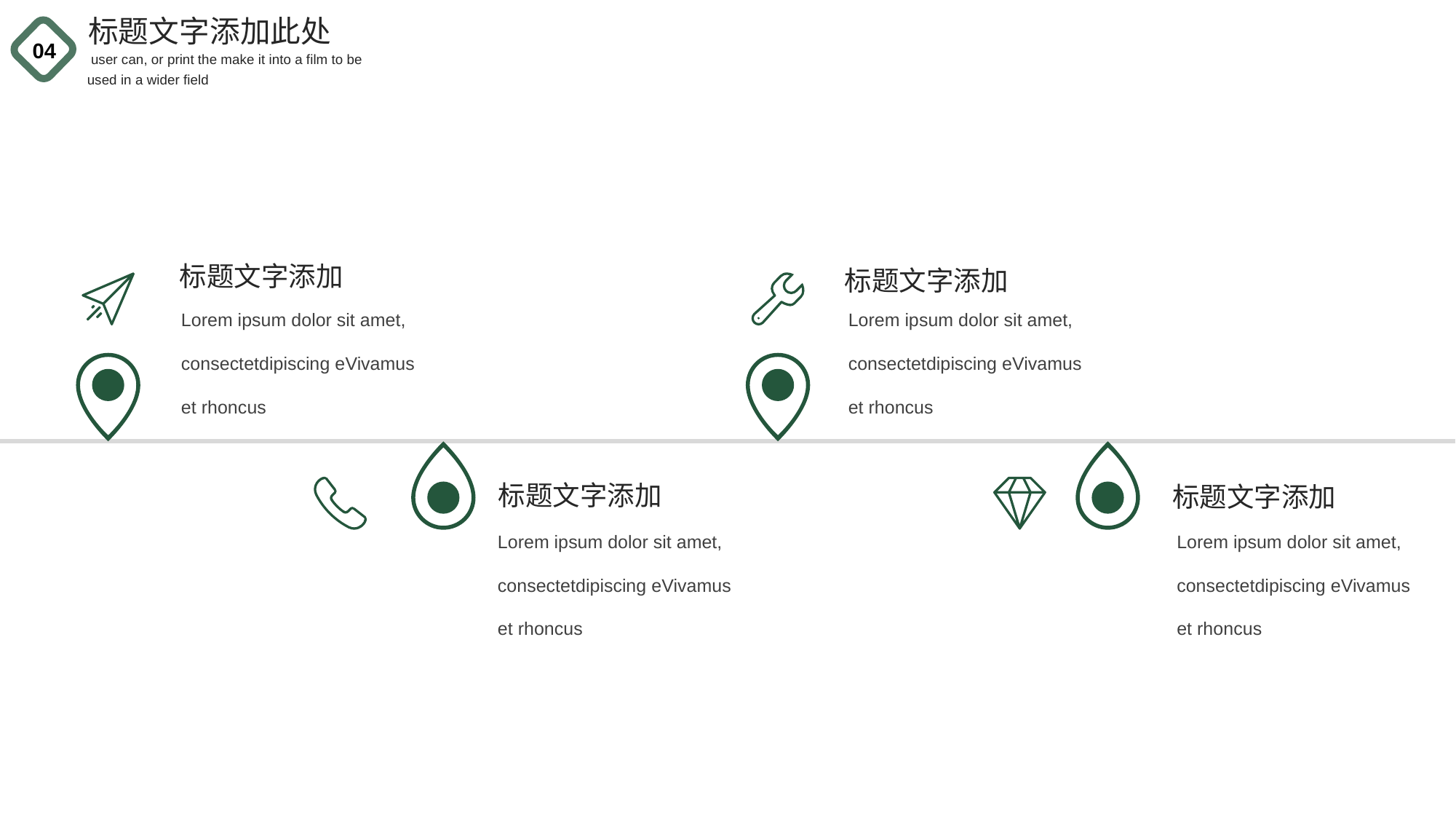

标题文字添加此处
 user can, or print the make it into a film to be used in a wider field

04
标题文字添加
标题文字添加

Lorem ipsum dolor sit amet, consectetdipiscing eVivamus et rhoncus
Lorem ipsum dolor sit amet, consectetdipiscing eVivamus et rhoncus

标题文字添加
标题文字添加

Lorem ipsum dolor sit amet, consectetdipiscing eVivamus et rhoncus
Lorem ipsum dolor sit amet, consectetdipiscing eVivamus et rhoncus